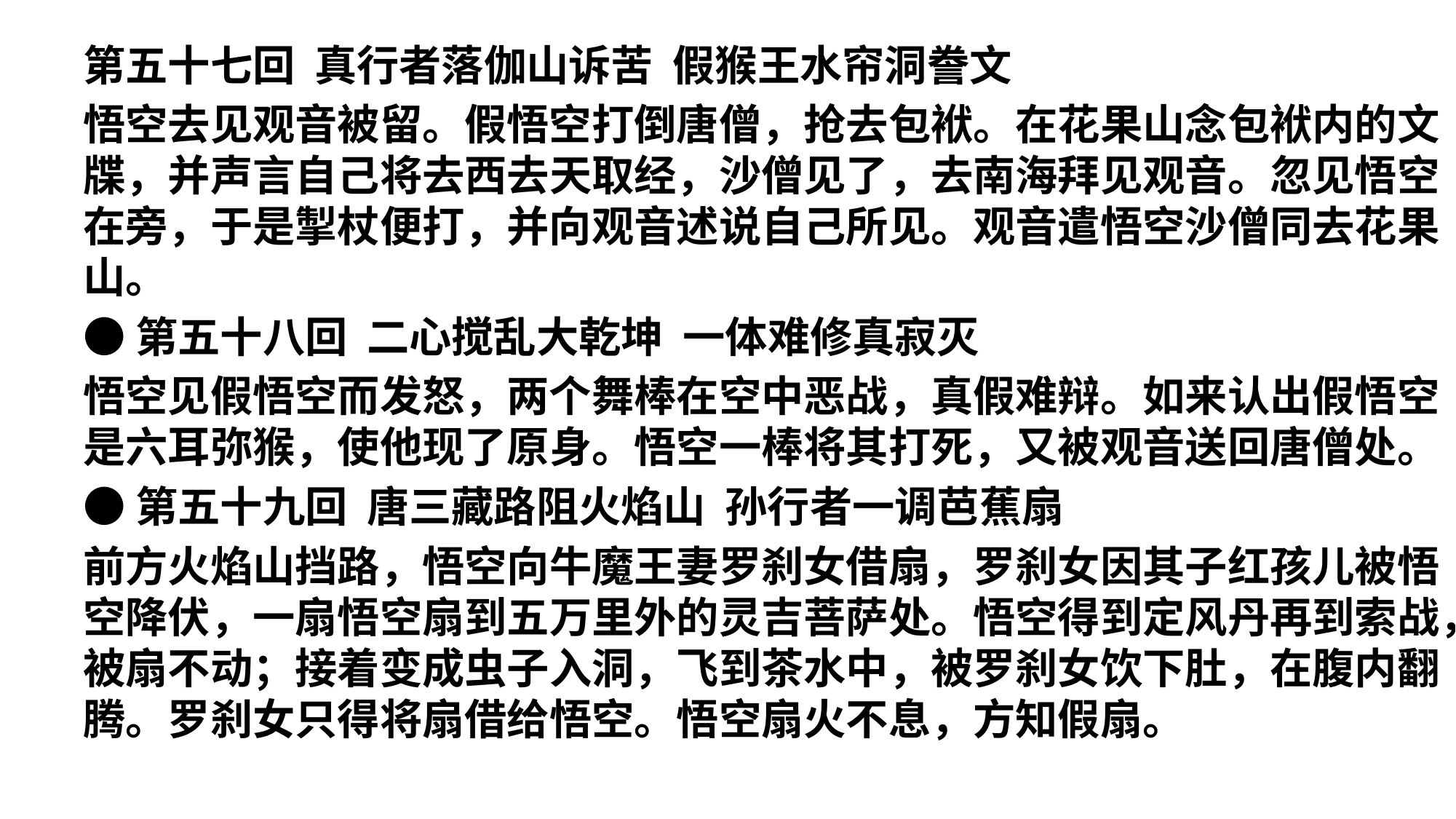

#
第五十七回  真行者落伽山诉苦  假猴王水帘洞誊文
悟空去见观音被留。假悟空打倒唐僧，抢去包袱。在花果山念包袱内的文牒，并声言自己将去西去天取经，沙僧见了，去南海拜见观音。忽见悟空在旁，于是掣杖便打，并向观音述说自己所见。观音遣悟空沙僧同去花果山。
●第五十八回  二心搅乱大乾坤  一体难修真寂灭
悟空见假悟空而发怒，两个舞棒在空中恶战，真假难辩。如来认出假悟空是六耳弥猴，使他现了原身。悟空一棒将其打死，又被观音送回唐僧处。
●第五十九回  唐三藏路阻火焰山  孙行者一调芭蕉扇
前方火焰山挡路，悟空向牛魔王妻罗刹女借扇，罗刹女因其子红孩儿被悟空降伏，一扇悟空扇到五万里外的灵吉菩萨处。悟空得到定风丹再到索战，被扇不动；接着变成虫子入洞，飞到茶水中，被罗刹女饮下肚，在腹内翻腾。罗刹女只得将扇借给悟空。悟空扇火不息，方知假扇。